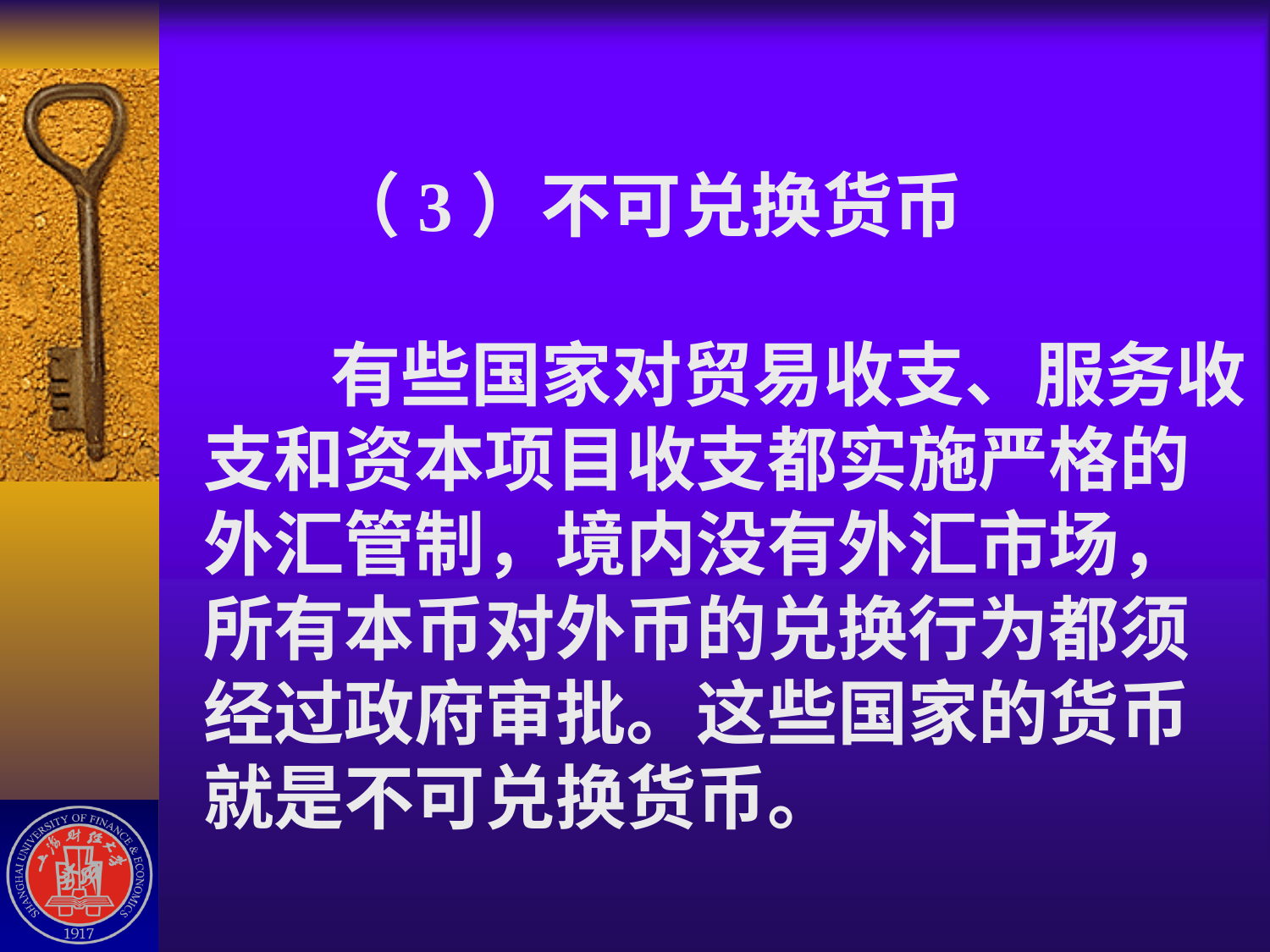

# （3）不可兑换货币 有些国家对贸易收支、服务收支和资本项目收支都实施严格的外汇管制，境内没有外汇市场，所有本币对外币的兑换行为都须经过政府审批。这些国家的货币就是不可兑换货币。